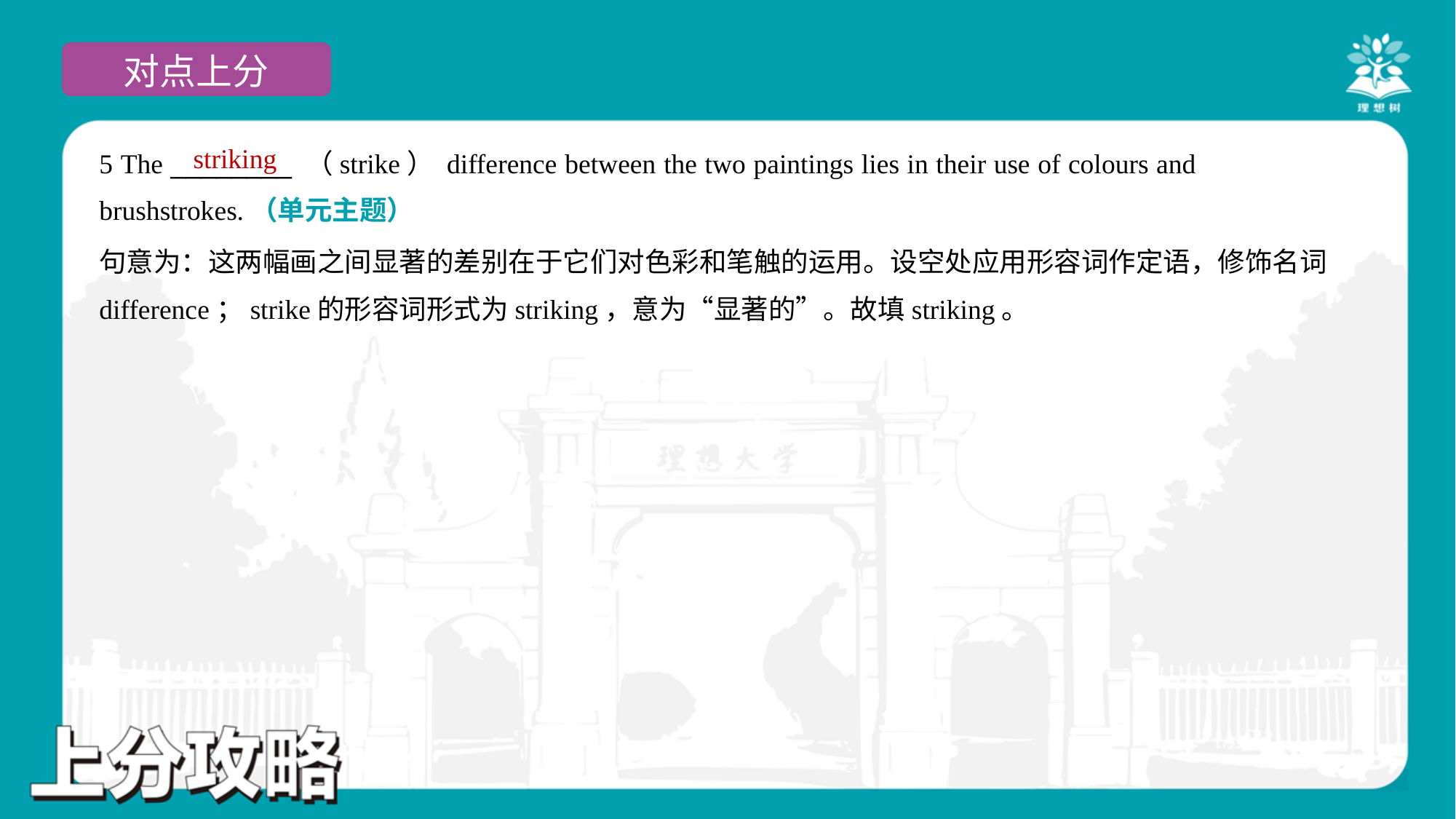

striking
5 The ________ （strike） difference between the two paintings lies in their use of colours and
brushstrokes.（单元主题）
句意为：这两幅画之间显著的差别在于它们对色彩和笔触的运用。设空处应用形容词作定语，修饰名词
difference；strike的形容词形式为striking，意为“显著的”。故填striking。